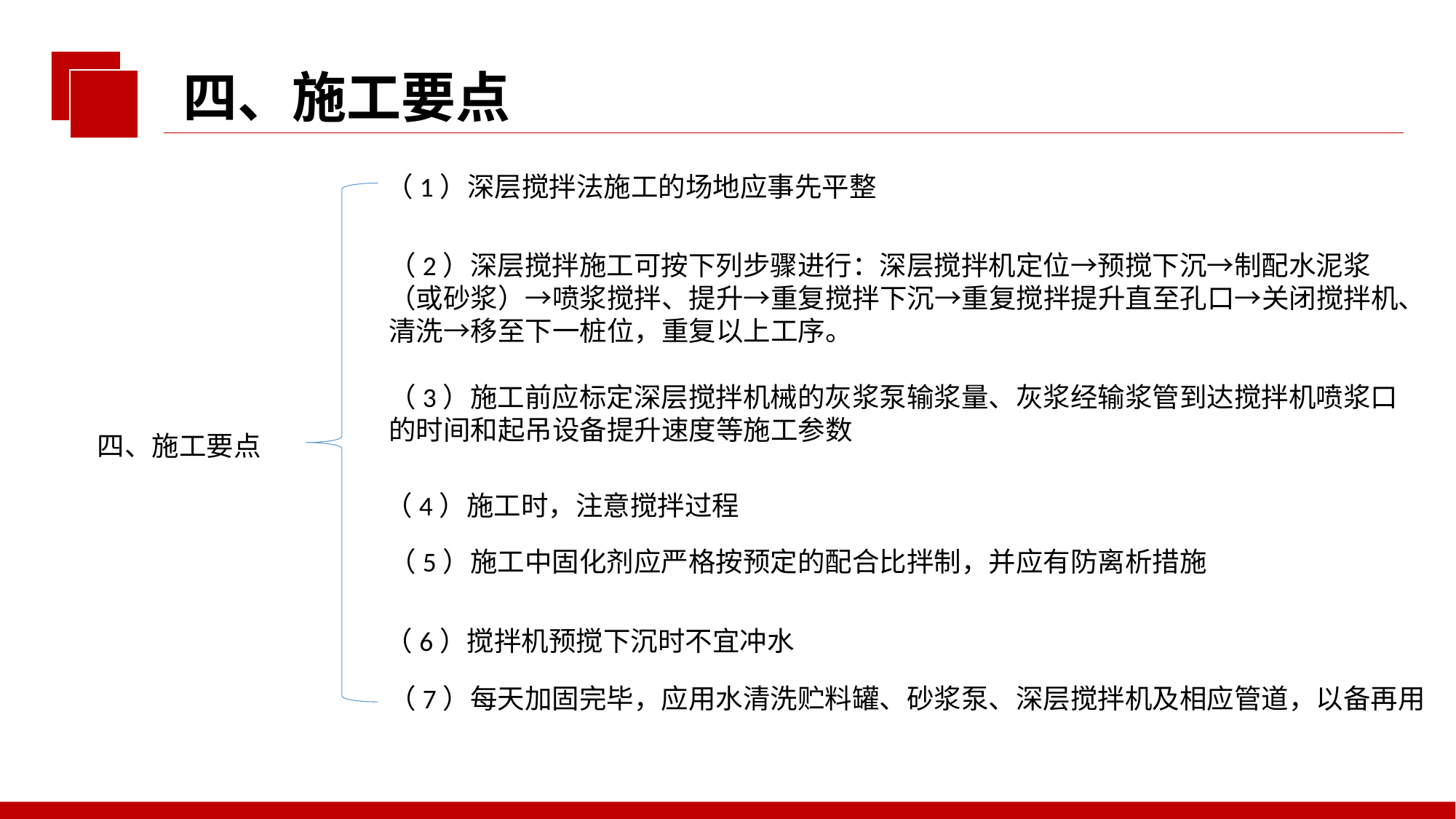

四、施工要点
（1）深层搅拌法施工的场地应事先平整

（2）深层搅拌施工可按下列步骤进行：深层搅拌机定位→预搅下沉→制配水泥浆
（或砂浆）→喷浆搅拌、提升→重复搅拌下沉→重复搅拌提升直至孔口→关闭搅拌机、
清洗→移至下一桩位，重复以上工序。
（3）施工前应标定深层搅拌机械的灰浆泵输浆量、灰浆经输浆管到达搅拌机喷浆口
的时间和起吊设备提升速度等施工参数
四、施工要点
（4）施工时，注意搅拌过程
（5）施工中固化剂应严格按预定的配合比拌制，并应有防离析措施
（6）搅拌机预搅下沉时不宜冲水
（7）每天加固完毕，应用水清洗贮料罐、砂浆泵、深层搅拌机及相应管道，以备再用